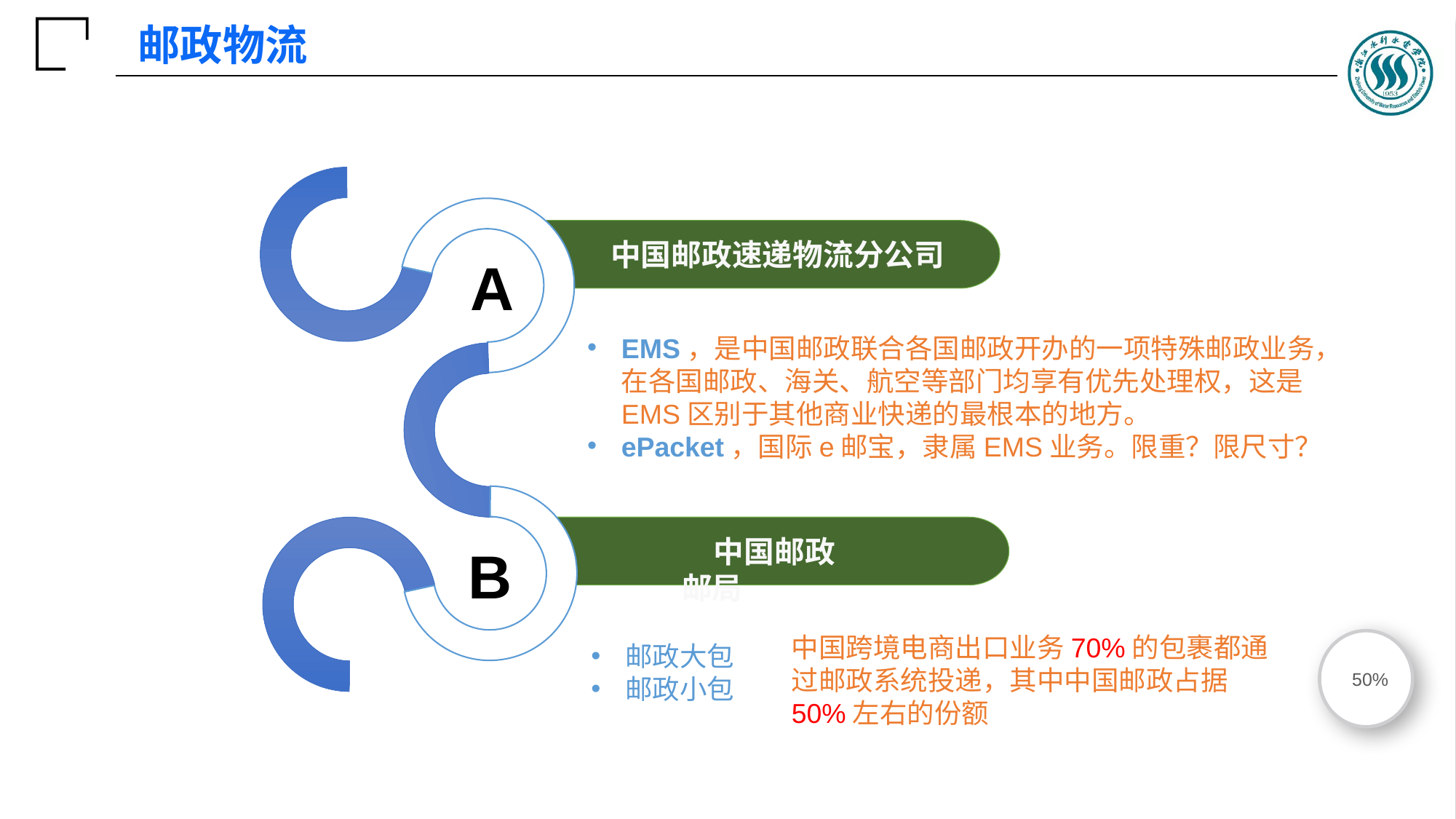

邮政物流

中国邮政速递物流分公司
A
EMS，是中国邮政联合各国邮政开办的一项特殊邮政业务，在各国邮政、海关、航空等部门均享有优先处理权，这是EMS区别于其他商业快递的最根本的地方。
ePacket，国际e邮宝，隶属EMS业务。限重？限尺寸？

中国邮政邮局
B

### Chart

| Category | 销售额 |
|---|---|
| 第一季度 | 50.0 |
| 第二季度 | 50.0 |
50%
中国跨境电商出口业务70%的包裹都通过邮政系统投递，其中中国邮政占据50%左右的份额
邮政大包
邮政小包